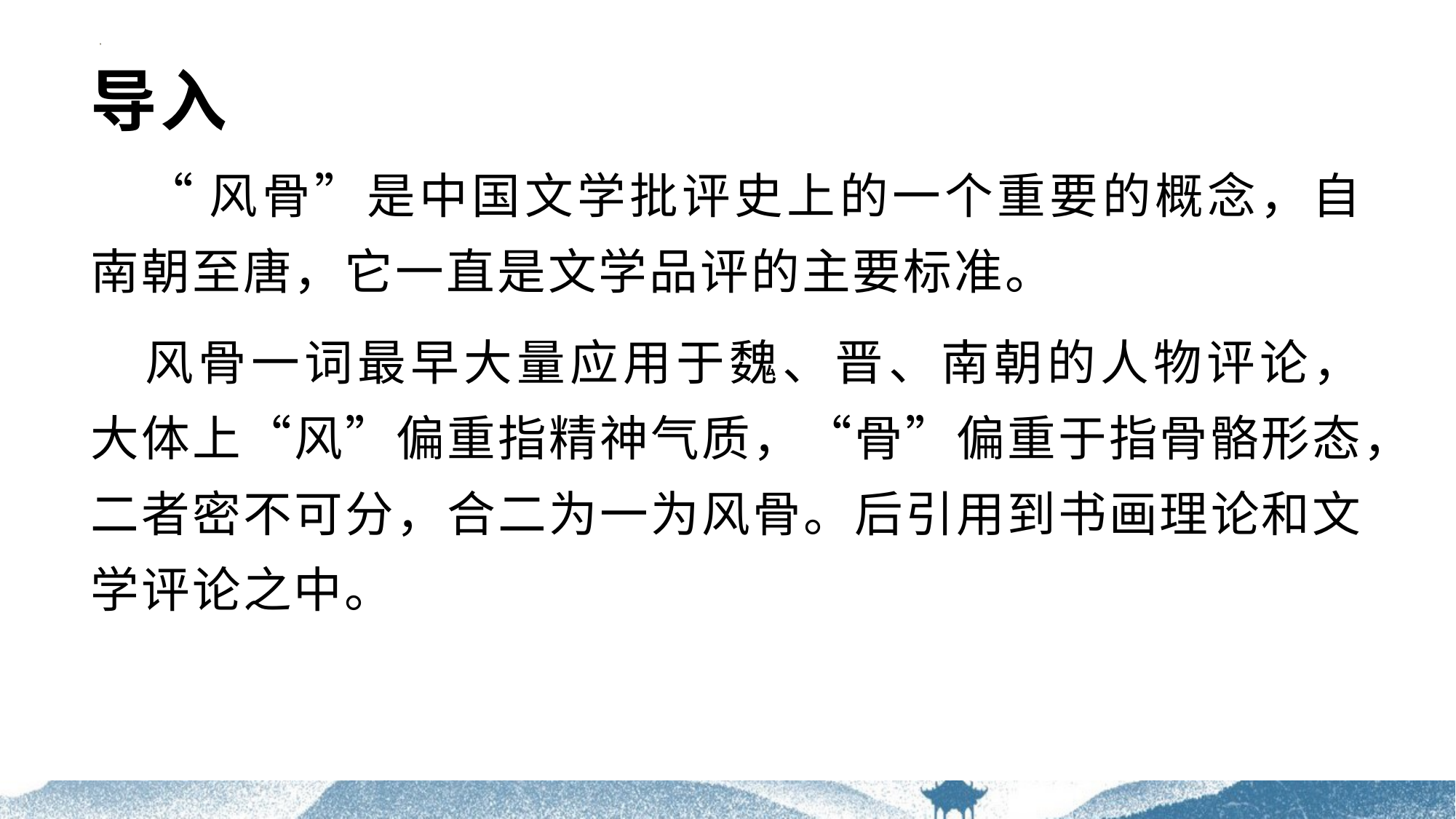

# 导入
“风骨”是中国文学批评史上的一个重要的概念，自南朝至唐，它一直是文学品评的主要标准。
风骨一词最早大量应用于魏、晋、南朝的人物评论，大体上“风”偏重指精神气质，“骨”偏重于指骨骼形态，二者密不可分，合二为一为风骨。后引用到书画理论和文学评论之中。